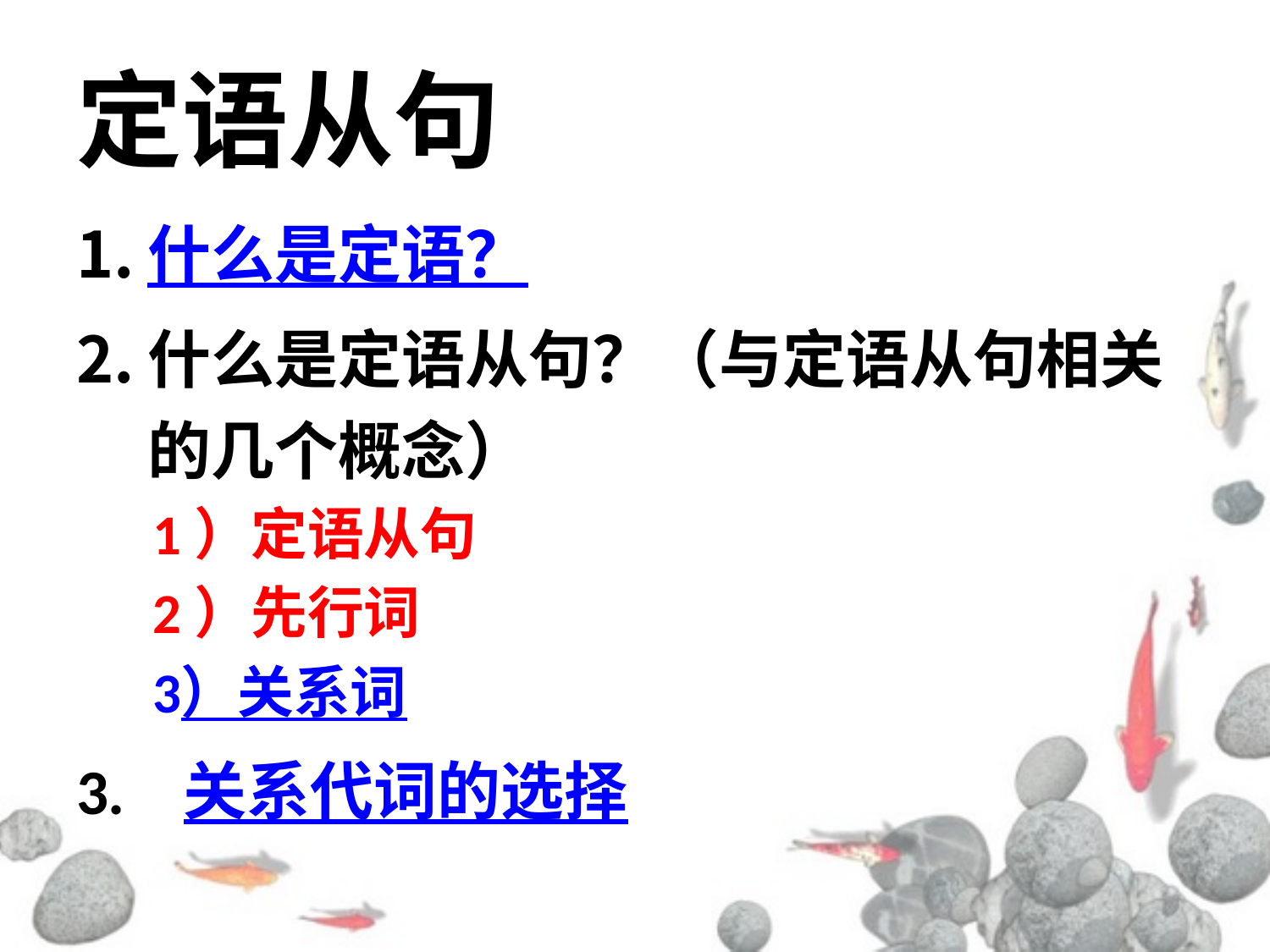

# 定语从句
什么是定语？
什么是定语从句？（与定语从句相关的几个概念）
      1）定语从句
      2）先行词
      3）关系词
3.   关系代词的选择